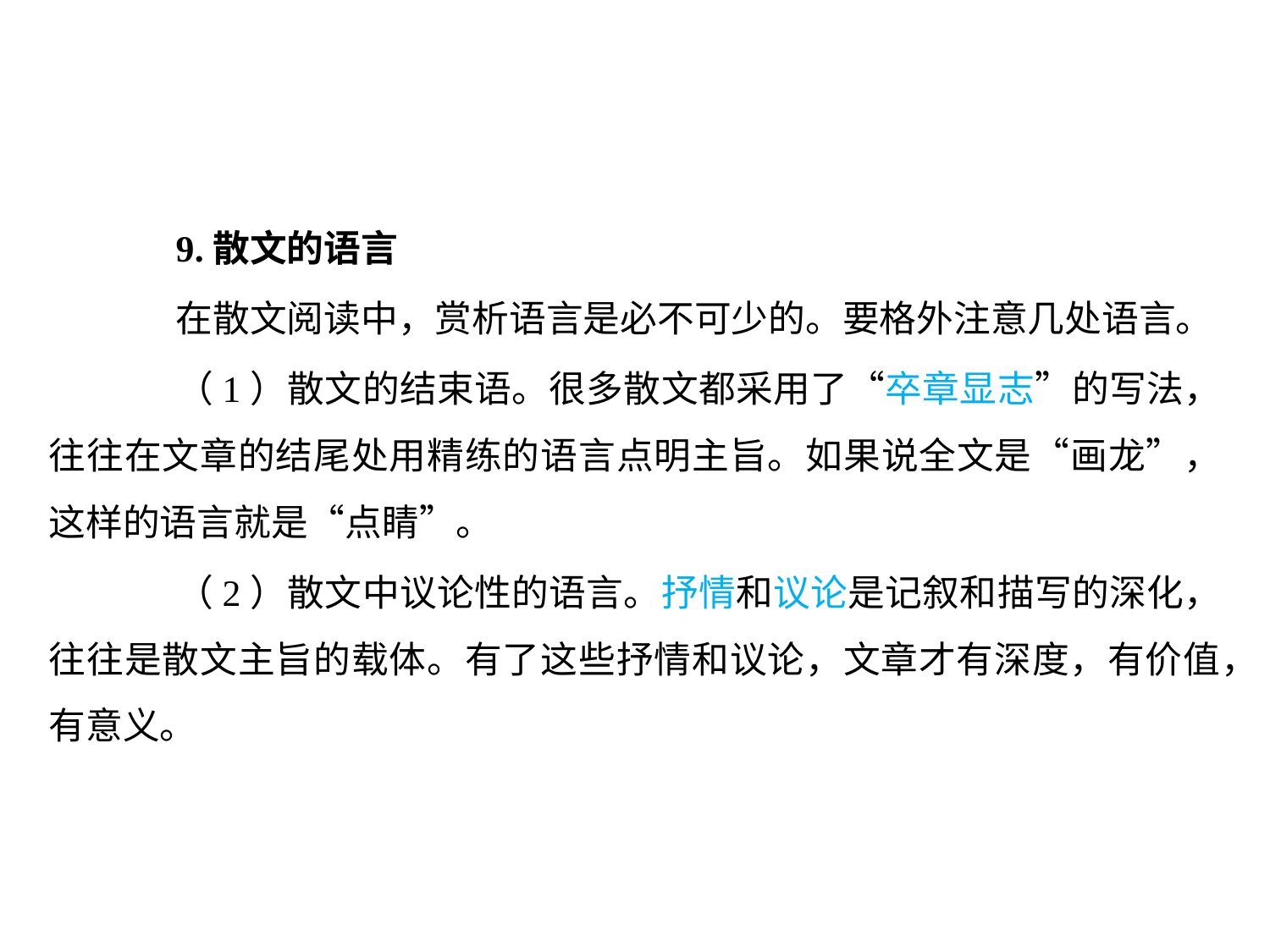

9.散文的语言
	在散文阅读中，赏析语言是必不可少的。要格外注意几处语言。
	（1）散文的结束语。很多散文都采用了“卒章显志”的写法，往往在文章的结尾处用精练的语言点明主旨。如果说全文是“画龙”，这样的语言就是“点睛”。
	（2）散文中议论性的语言。抒情和议论是记叙和描写的深化，往往是散文主旨的载体。有了这些抒情和议论，文章才有深度，有价值，有意义。